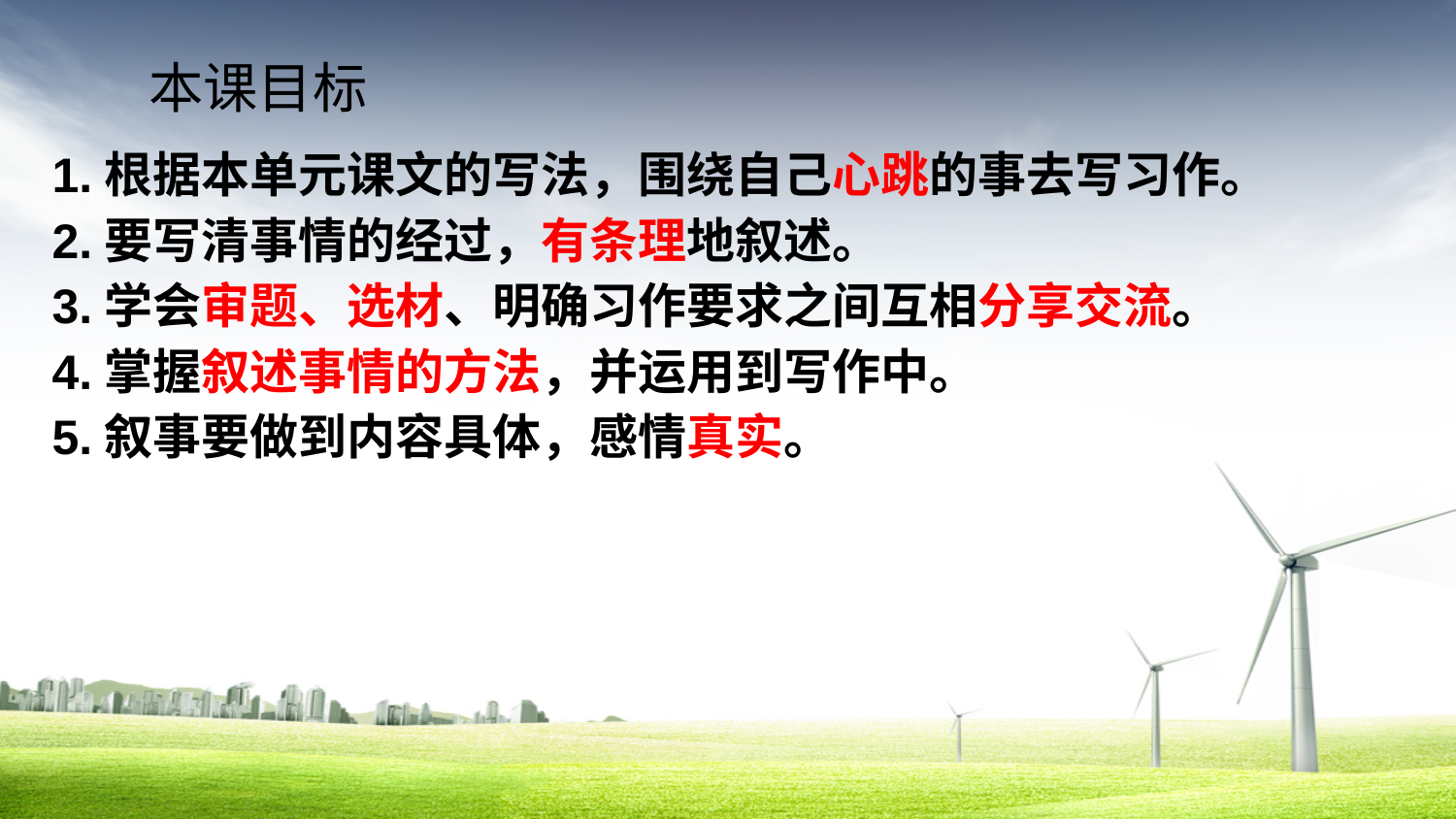

# 本课目标
1.根据本单元课文的写法，围绕自己心跳的事去写习作。
2.要写清事情的经过，有条理地叙述。
3.学会审题、选材、明确习作要求之间互相分享交流。
4.掌握叙述事情的方法，并运用到写作中。
5.叙事要做到内容具体，感情真实。